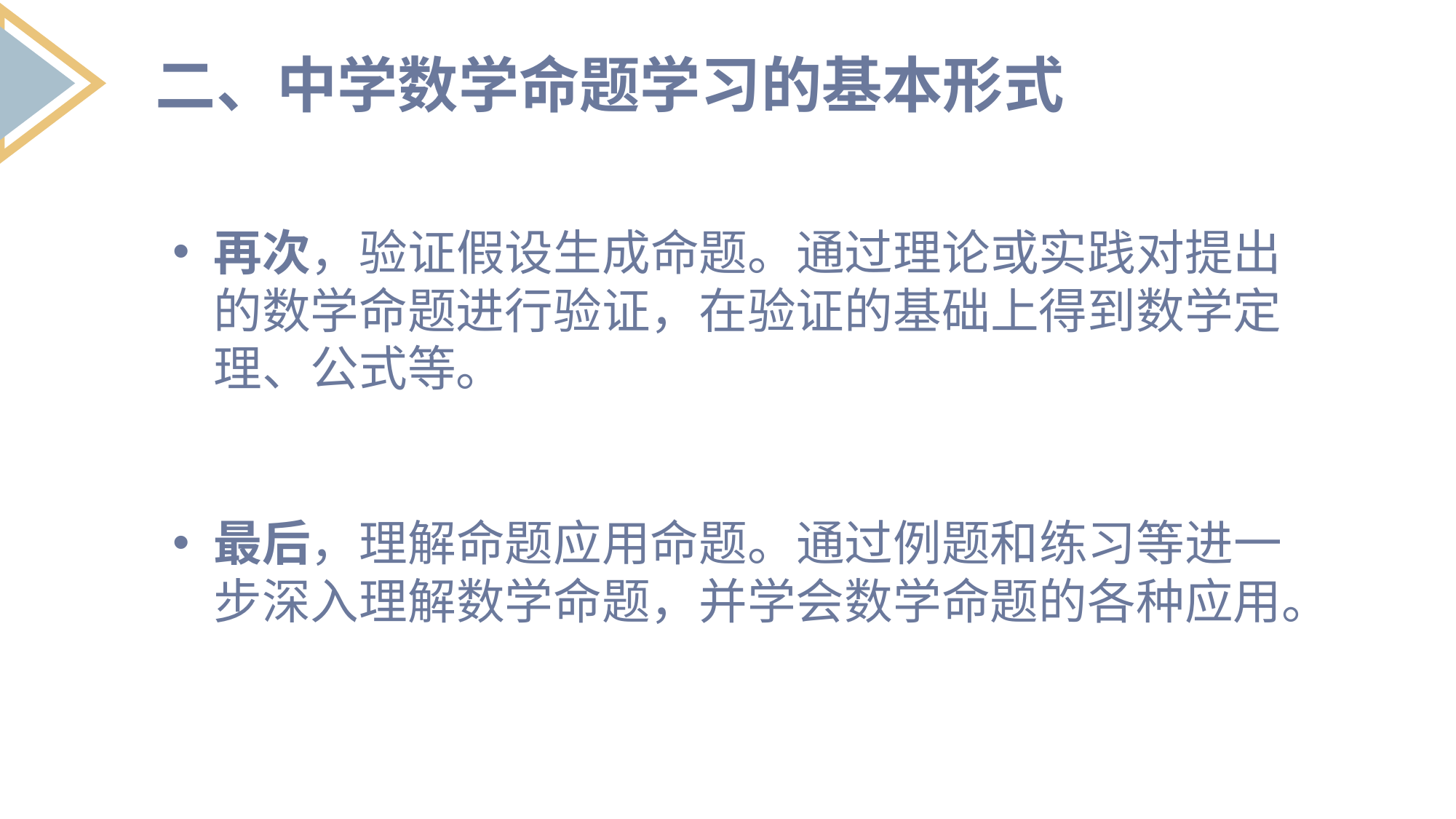

二、中学数学命题学习的基本形式

再次，验证假设生成命题。通过理论或实践对提出的数学命题进行验证，在验证的基础上得到数学定理、公式等。

最后，理解命题应用命题。通过例题和练习等进一步深入理解数学命题，并学会数学命题的各种应用。